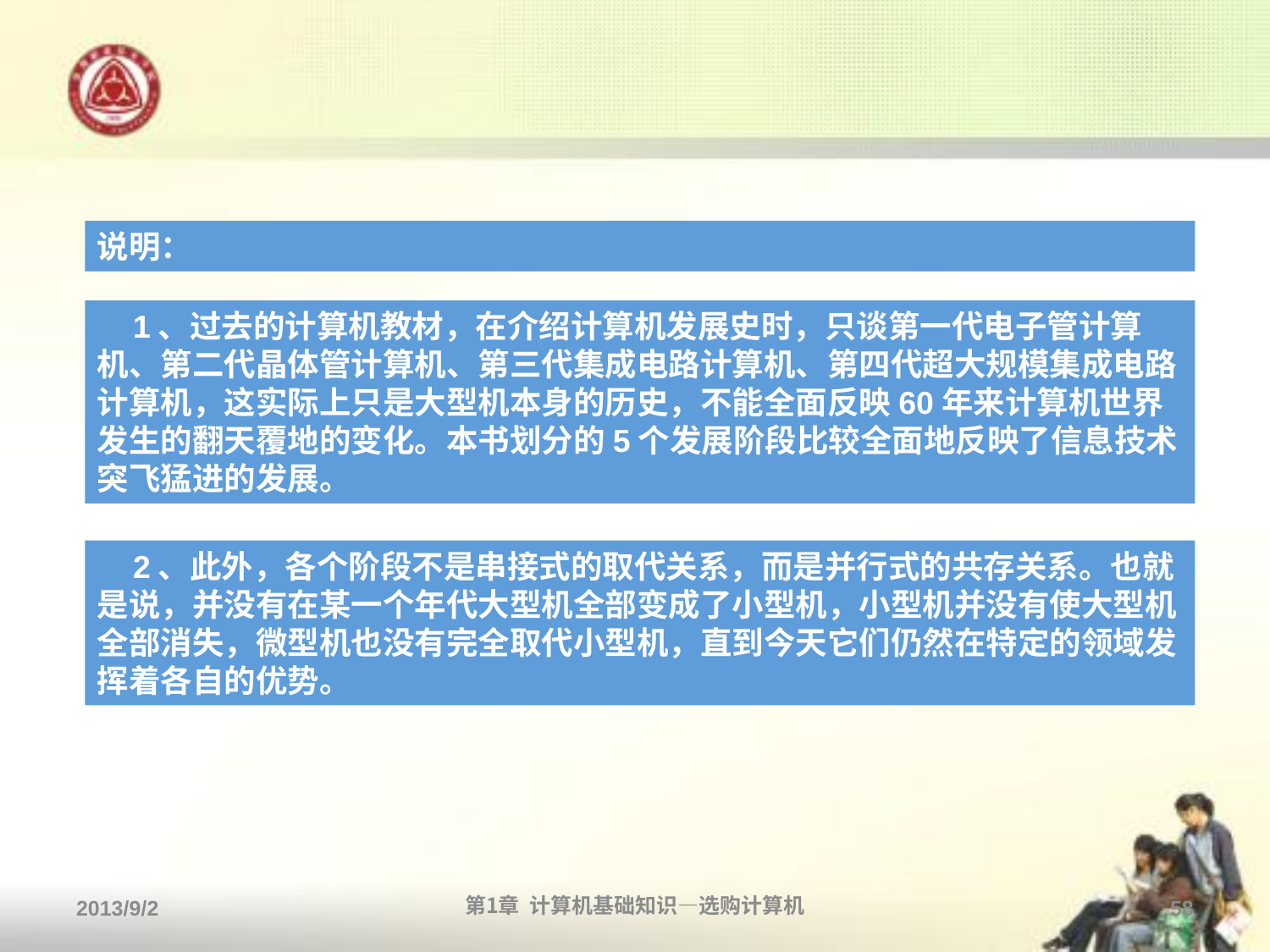

#
说明：
    1、过去的计算机教材，在介绍计算机发展史时，只谈第一代电子管计算机、第二代晶体管计算机、第三代集成电路计算机、第四代超大规模集成电路计算机，这实际上只是大型机本身的历史，不能全面反映60年来计算机世界发生的翻天覆地的变化。本书划分的5个发展阶段比较全面地反映了信息技术突飞猛进的发展。
    2、此外，各个阶段不是串接式的取代关系，而是并行式的共存关系。也就是说，并没有在某一个年代大型机全部变成了小型机，小型机并没有使大型机全部消失，微型机也没有完全取代小型机，直到今天它们仍然在特定的领域发挥着各自的优势。
2013/9/2
第1章  计算机基础知识—选购计算机
58